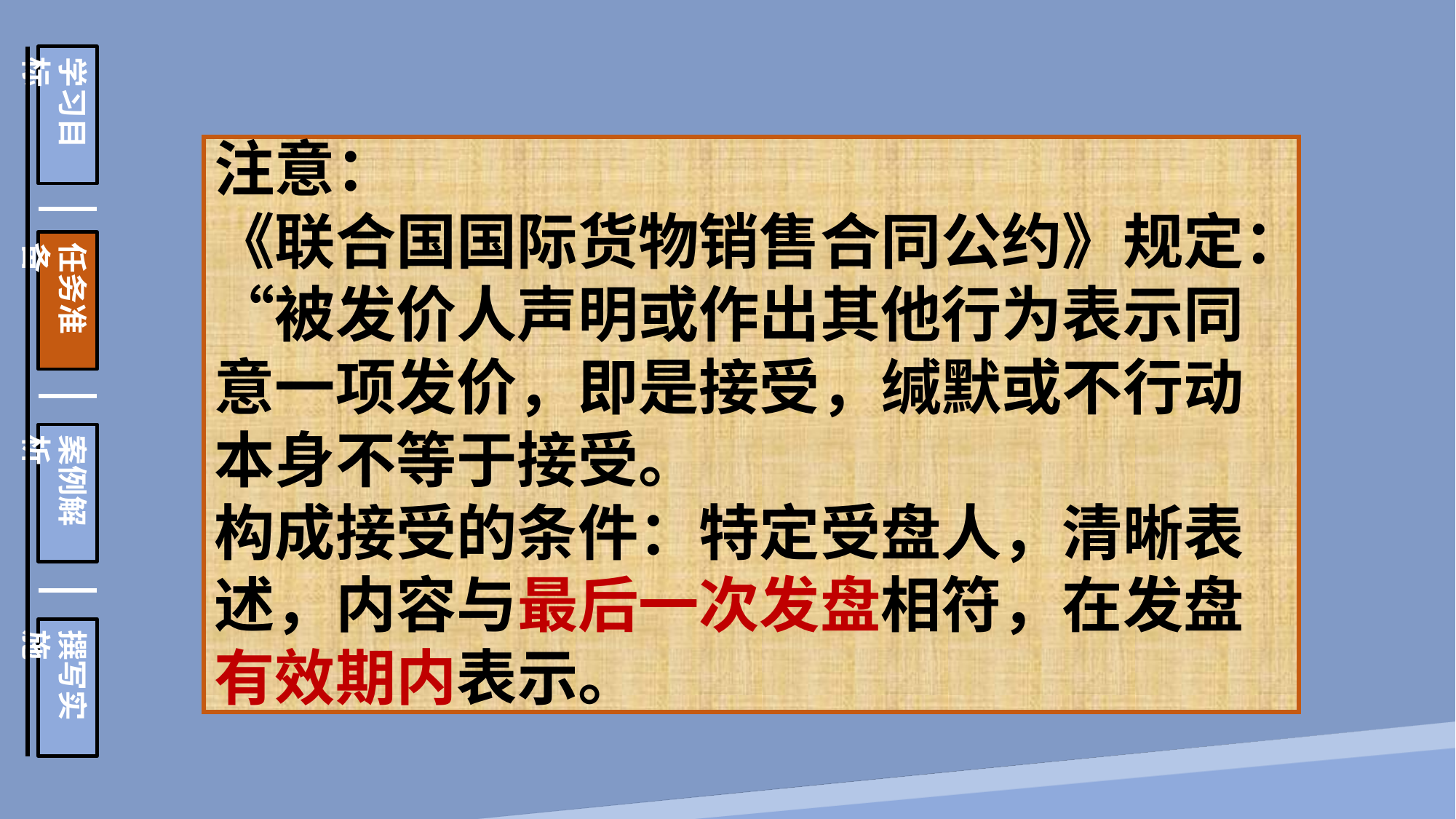

学习目标
任务准备
案例解析
撰写实施
注意：
《联合国国际货物销售合同公约》规定：“被发价人声明或作出其他行为表示同意一项发价，即是接受，缄默或不行动本身不等于接受。
构成接受的条件：特定受盘人，清晰表述，内容与最后一次发盘相符，在发盘有效期内表示。